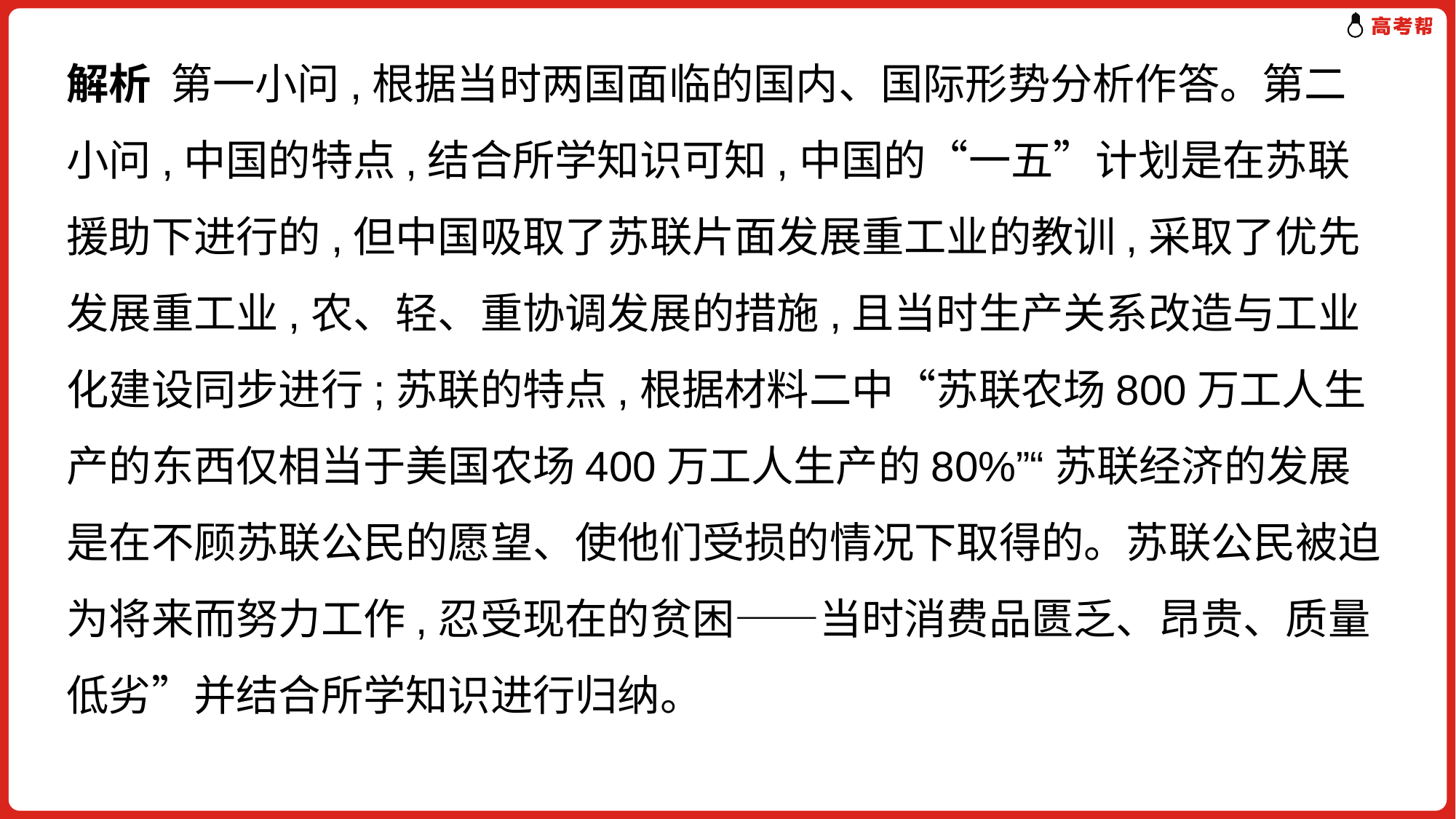

解析  第一小问,根据当时两国面临的国内、国际形势分析作答。第二小问,中国的特点,结合所学知识可知,中国的“一五”计划是在苏联援助下进行的,但中国吸取了苏联片面发展重工业的教训,采取了优先发展重工业,农、轻、重协调发展的措施,且当时生产关系改造与工业化建设同步进行;苏联的特点,根据材料二中“苏联农场800万工人生产的东西仅相当于美国农场400万工人生产的80%”“苏联经济的发展是在不顾苏联公民的愿望、使他们受损的情况下取得的。苏联公民被迫为将来而努力工作,忍受现在的贫困——当时消费品匮乏、昂贵、质量低劣”并结合所学知识进行归纳。